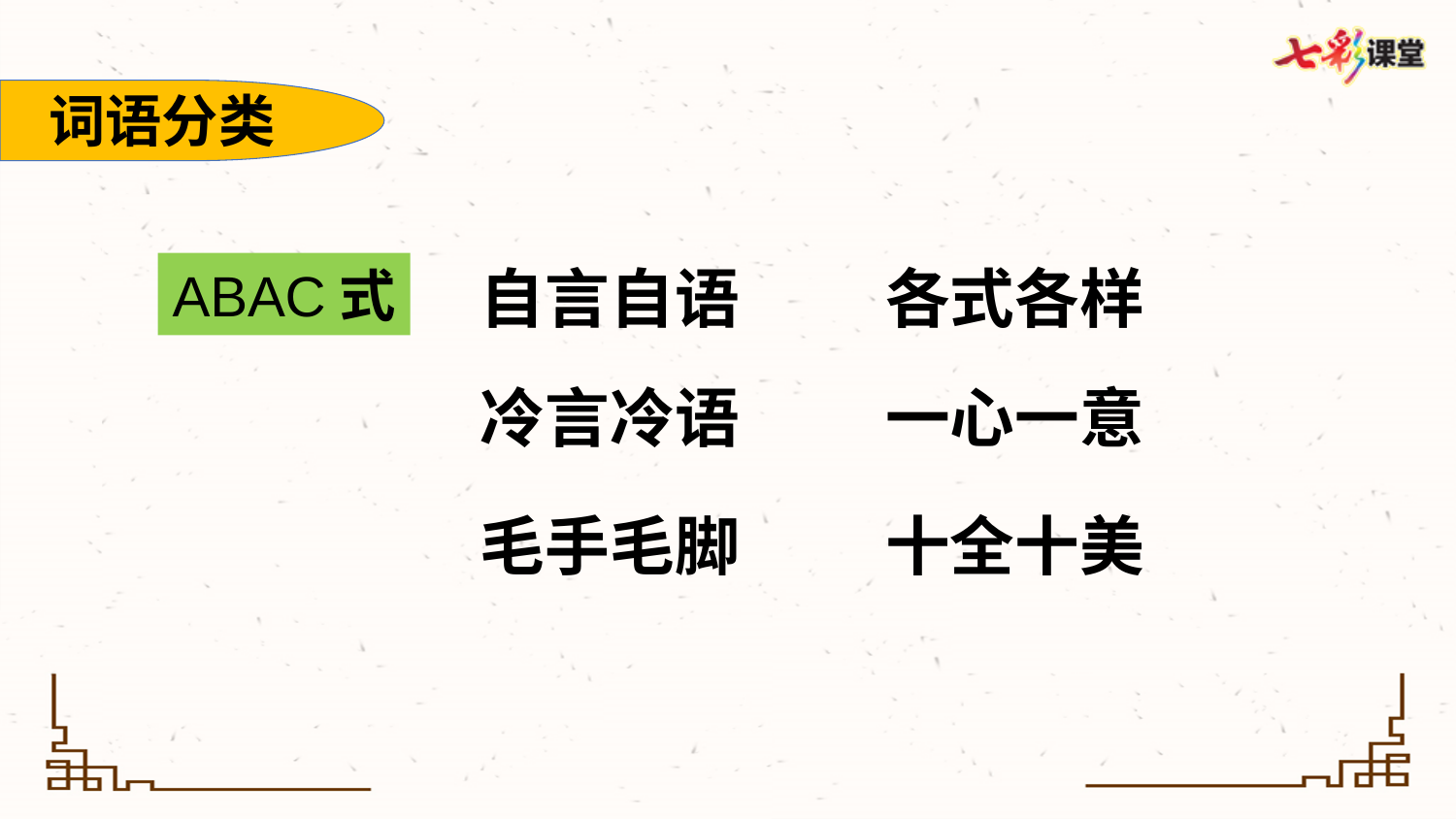

词语分类
自言自语
各式各样
ABAC式
冷言冷语
一心一意
毛手毛脚
十全十美